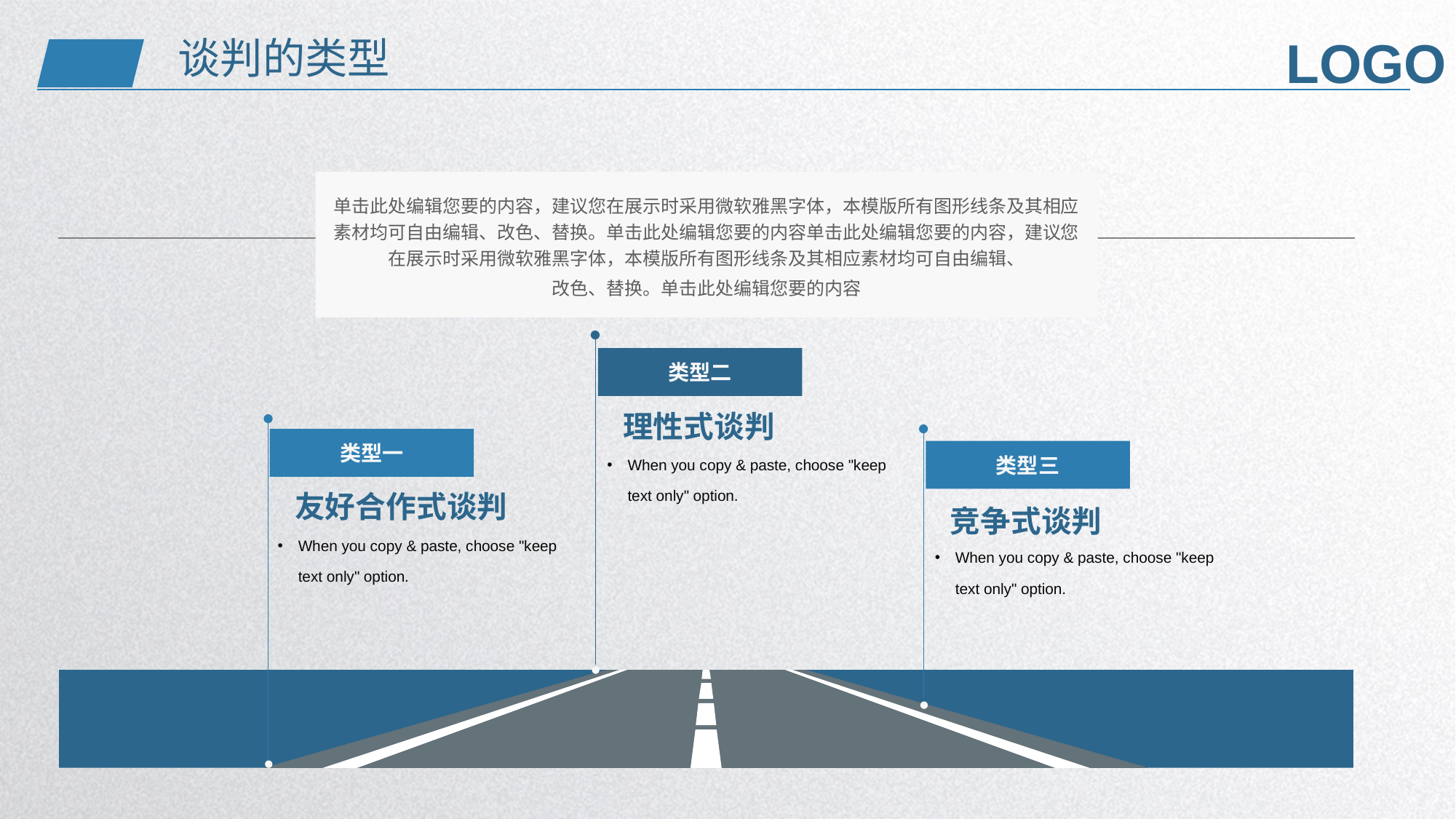

谈判的类型
单击此处编辑您要的内容，建议您在展示时采用微软雅黑字体，本模版所有图形线条及其相应素材均可自由编辑、改色、替换。单击此处编辑您要的内容单击此处编辑您要的内容，建议您在展示时采用微软雅黑字体，本模版所有图形线条及其相应素材均可自由编辑、
改色、替换。单击此处编辑您要的内容
类型二
理性式谈判
类型一
类型三
When you copy & paste, choose "keep text only" option.
友好合作式谈判
竞争式谈判
When you copy & paste, choose "keep text only" option.
When you copy & paste, choose "keep text only" option.